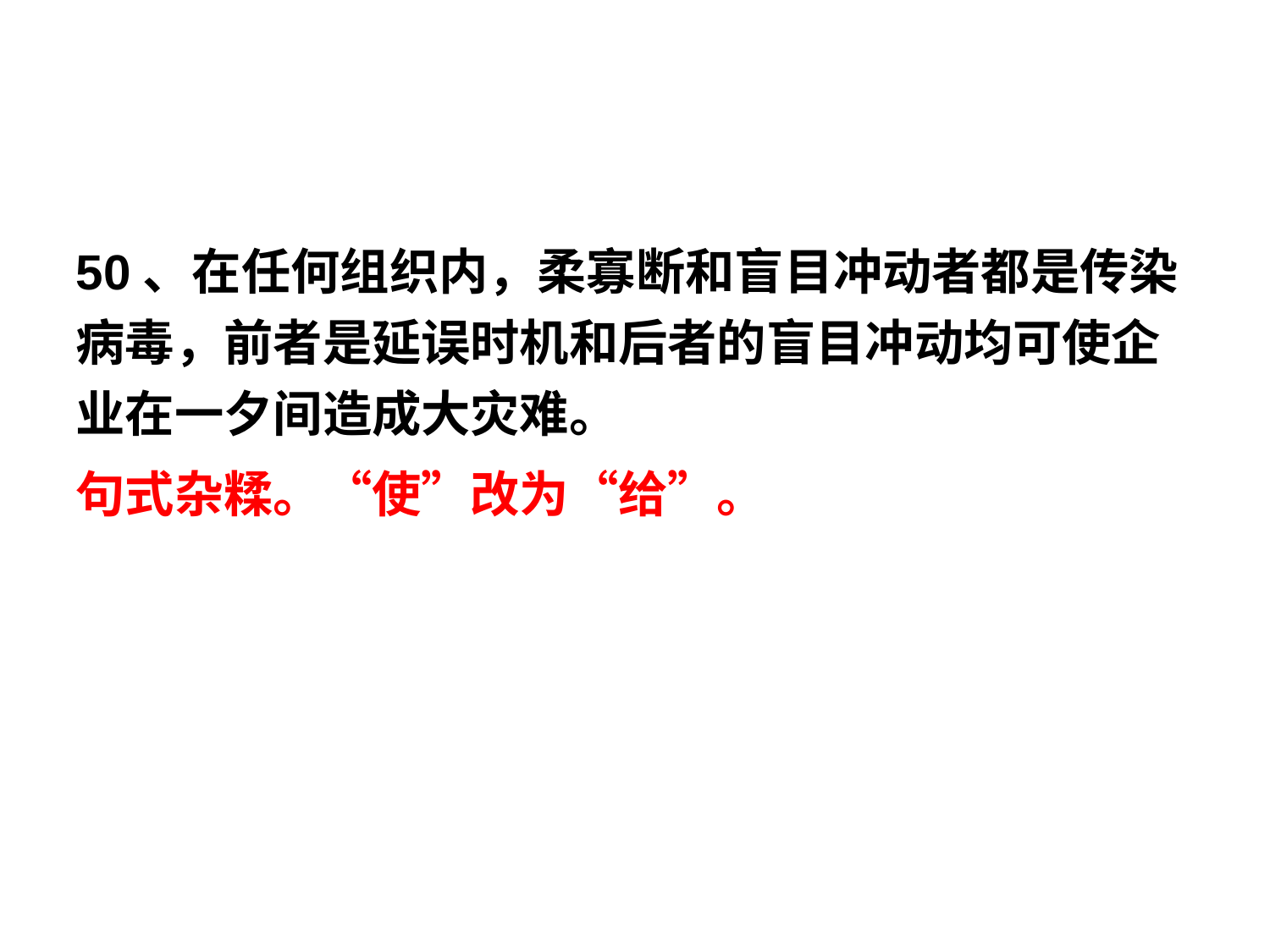

#
50、在任何组织内，柔寡断和盲目冲动者都是传染病毒，前者是延误时机和后者的盲目冲动均可使企业在一夕间造成大灾难。
句式杂糅。“使”改为“给”。